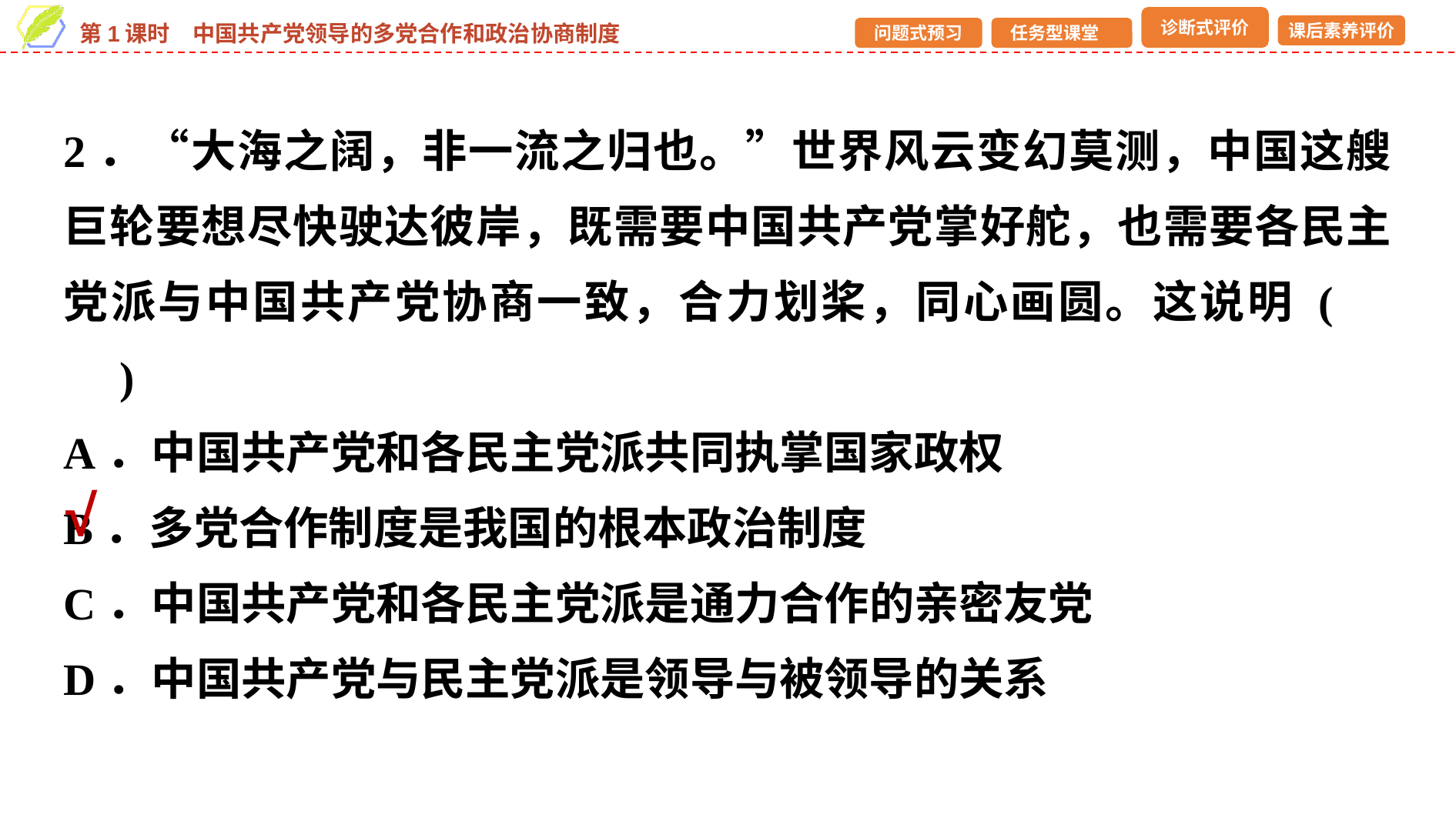

2．“大海之阔，非一流之归也。”世界风云变幻莫测，中国这艘巨轮要想尽快驶达彼岸，既需要中国共产党掌好舵，也需要各民主党派与中国共产党协商一致，合力划桨，同心画圆。这说明 (　　)
A．中国共产党和各民主党派共同执掌国家政权
B．多党合作制度是我国的根本政治制度
C．中国共产党和各民主党派是通力合作的亲密友党
D．中国共产党与民主党派是领导与被领导的关系
√